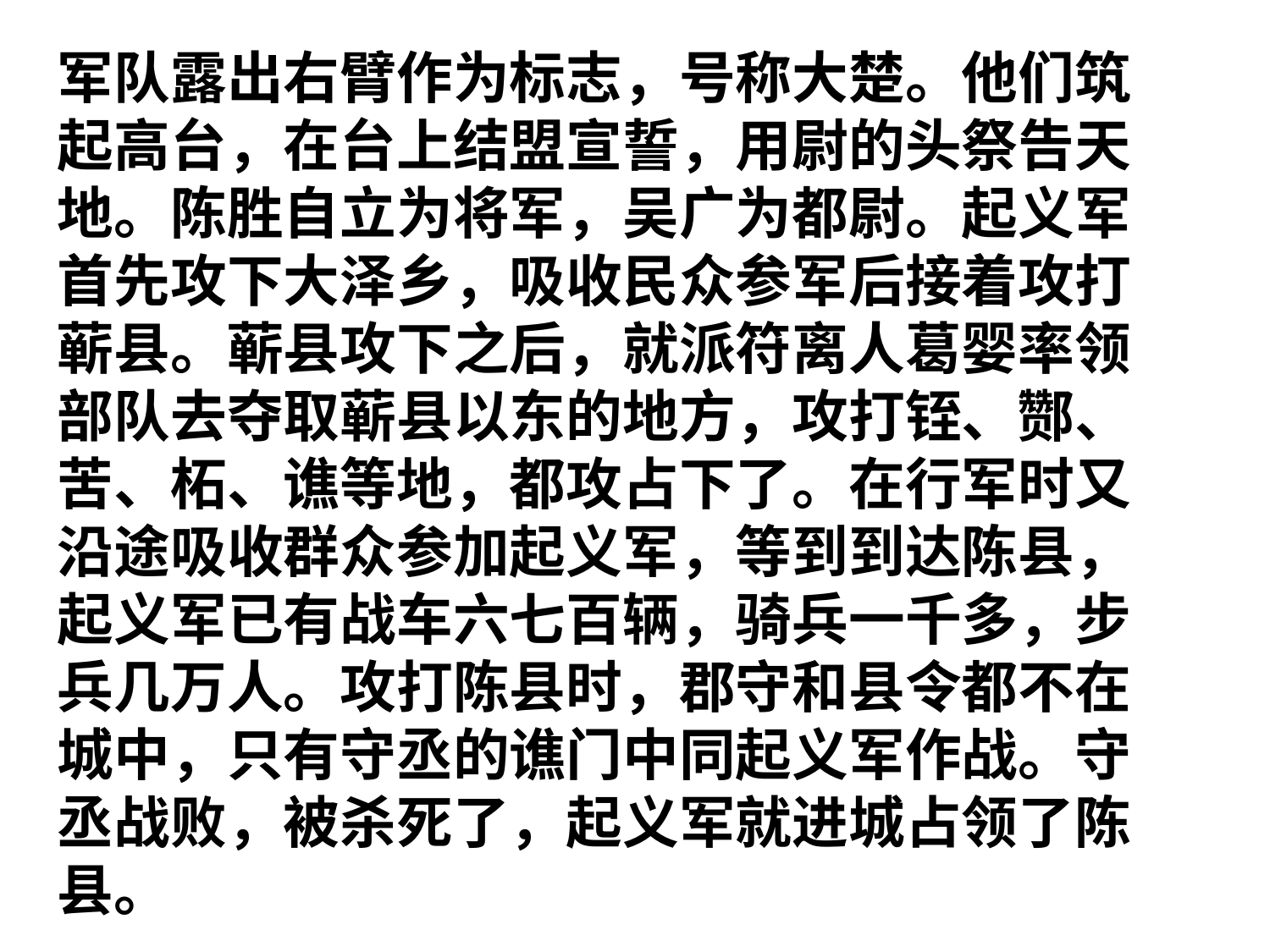

军队露出右臂作为标志，号称大楚。他们筑起高台，在台上结盟宣誓，用尉的头祭告天地。陈胜自立为将军，吴广为都尉。起义军首先攻下大泽乡，吸收民众参军后接着攻打蕲县。蕲县攻下之后，就派符离人葛婴率领部队去夺取蕲县以东的地方，攻打铚、酂、苦、柘、谯等地，都攻占下了。在行军时又沿途吸收群众参加起义军，等到到达陈县，起义军已有战车六七百辆，骑兵一千多，步兵几万人。攻打陈县时，郡守和县令都不在城中，只有守丞的谯门中同起义军作战。守丞战败，被杀死了，起义军就进城占领了陈县。